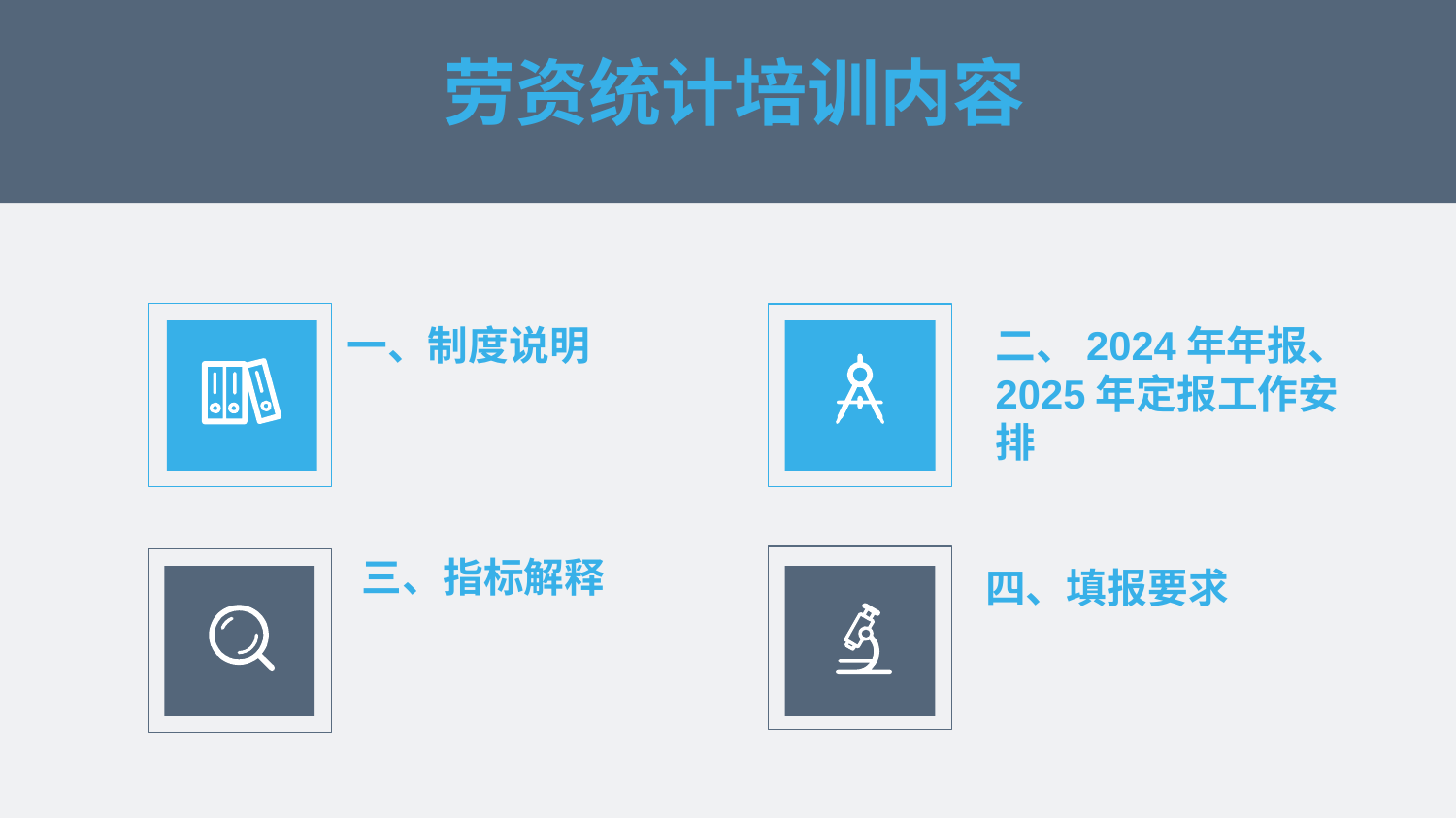

劳资统计培训内容

一、制度说明
二、2024年年报、2025年定报工作安排

  四、填报要求

三、指标解释